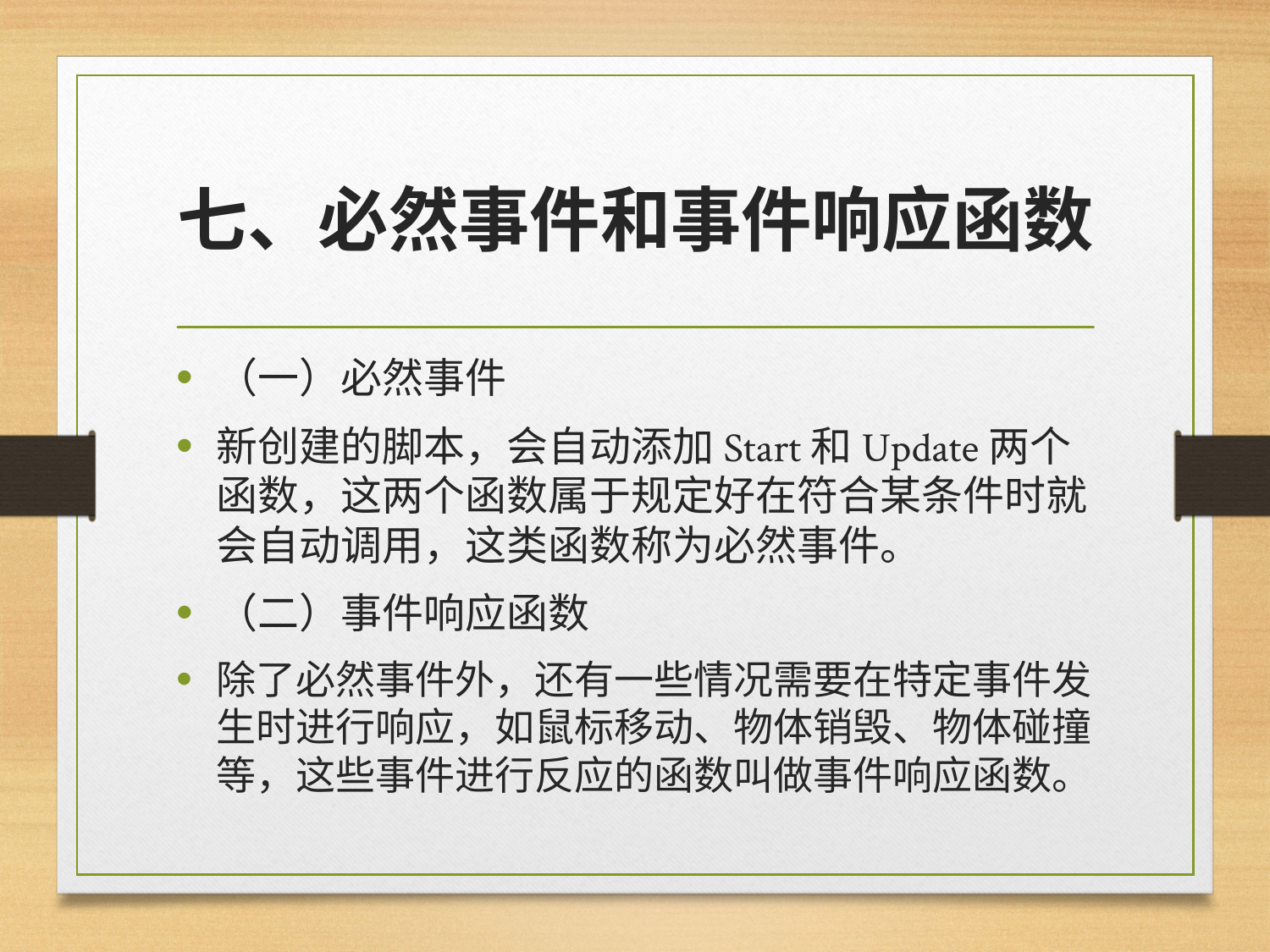

# 七、必然事件和事件响应函数
（一）必然事件
新创建的脚本，会自动添加Start和Update两个函数，这两个函数属于规定好在符合某条件时就会自动调用，这类函数称为必然事件。
（二）事件响应函数
除了必然事件外，还有一些情况需要在特定事件发生时进行响应，如鼠标移动、物体销毁、物体碰撞等，这些事件进行反应的函数叫做事件响应函数。